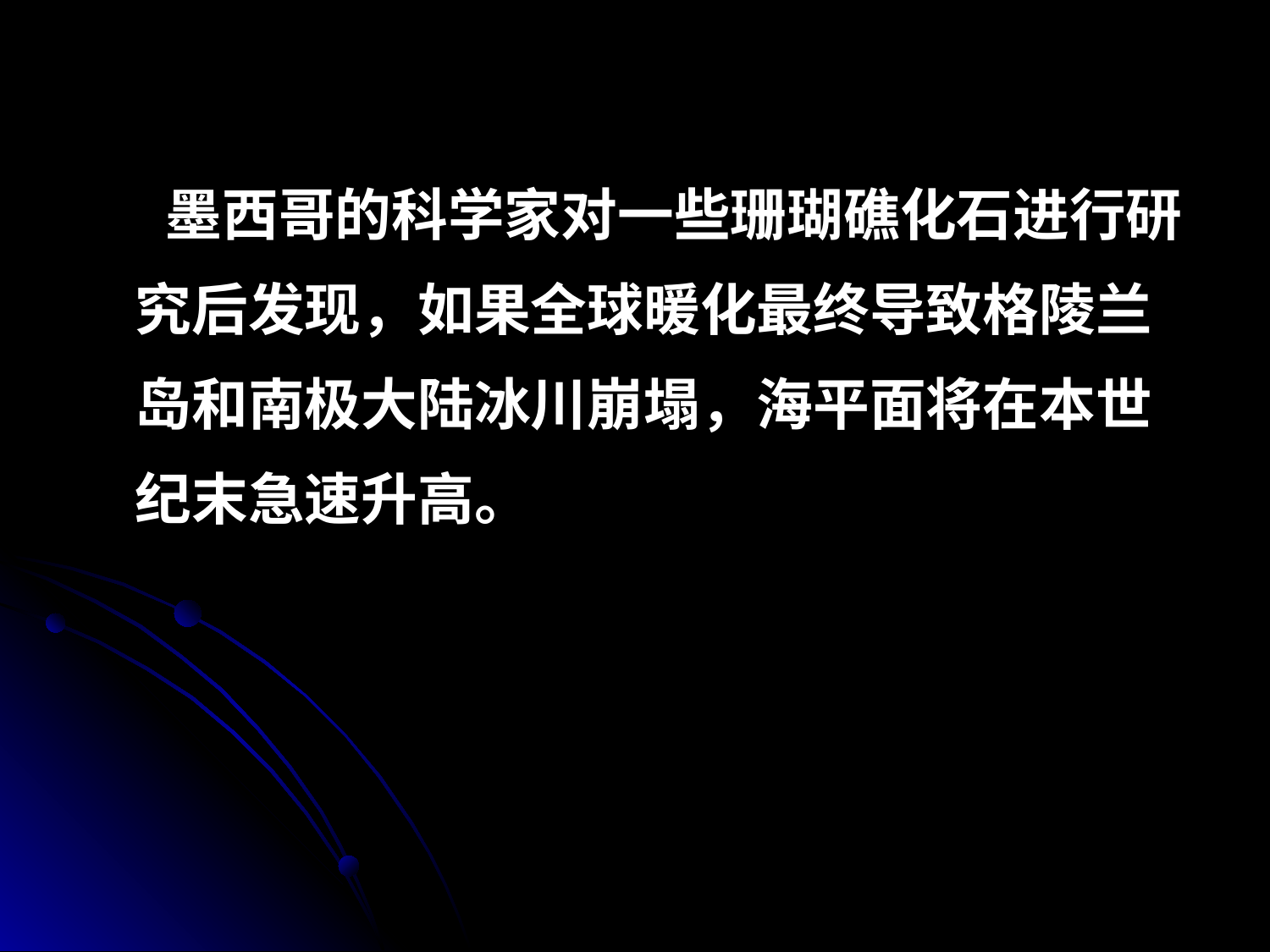

墨西哥的科学家对一些珊瑚礁化石进行研究后发现，如果全球暖化最终导致格陵兰岛和南极大陆冰川崩塌，海平面将在本世纪末急速升高。